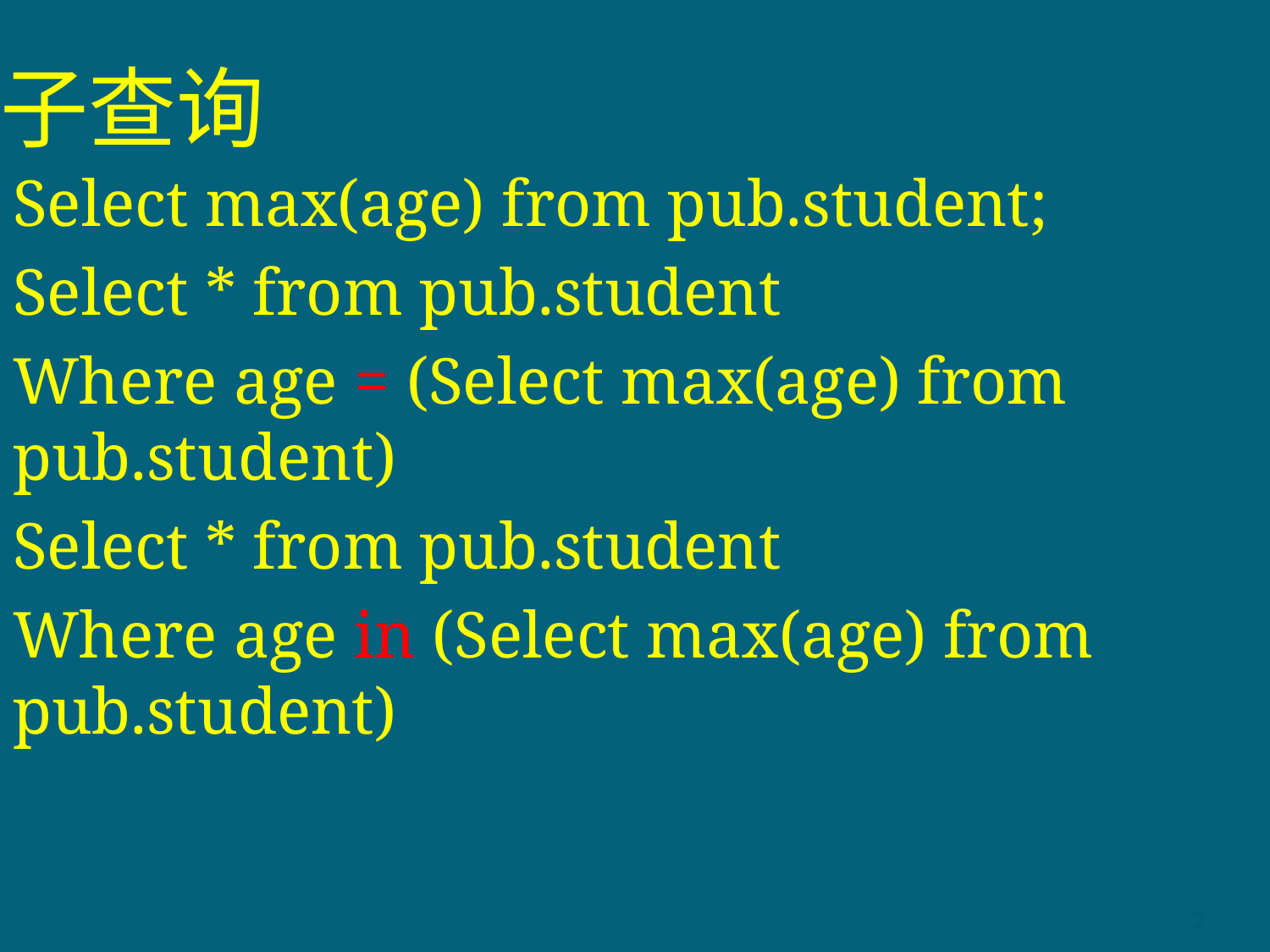

# 子查询
Select max(age) from pub.student;
Select * from pub.student
Where age = (Select max(age) from pub.student)
Select * from pub.student
Where age in (Select max(age) from pub.student)

2